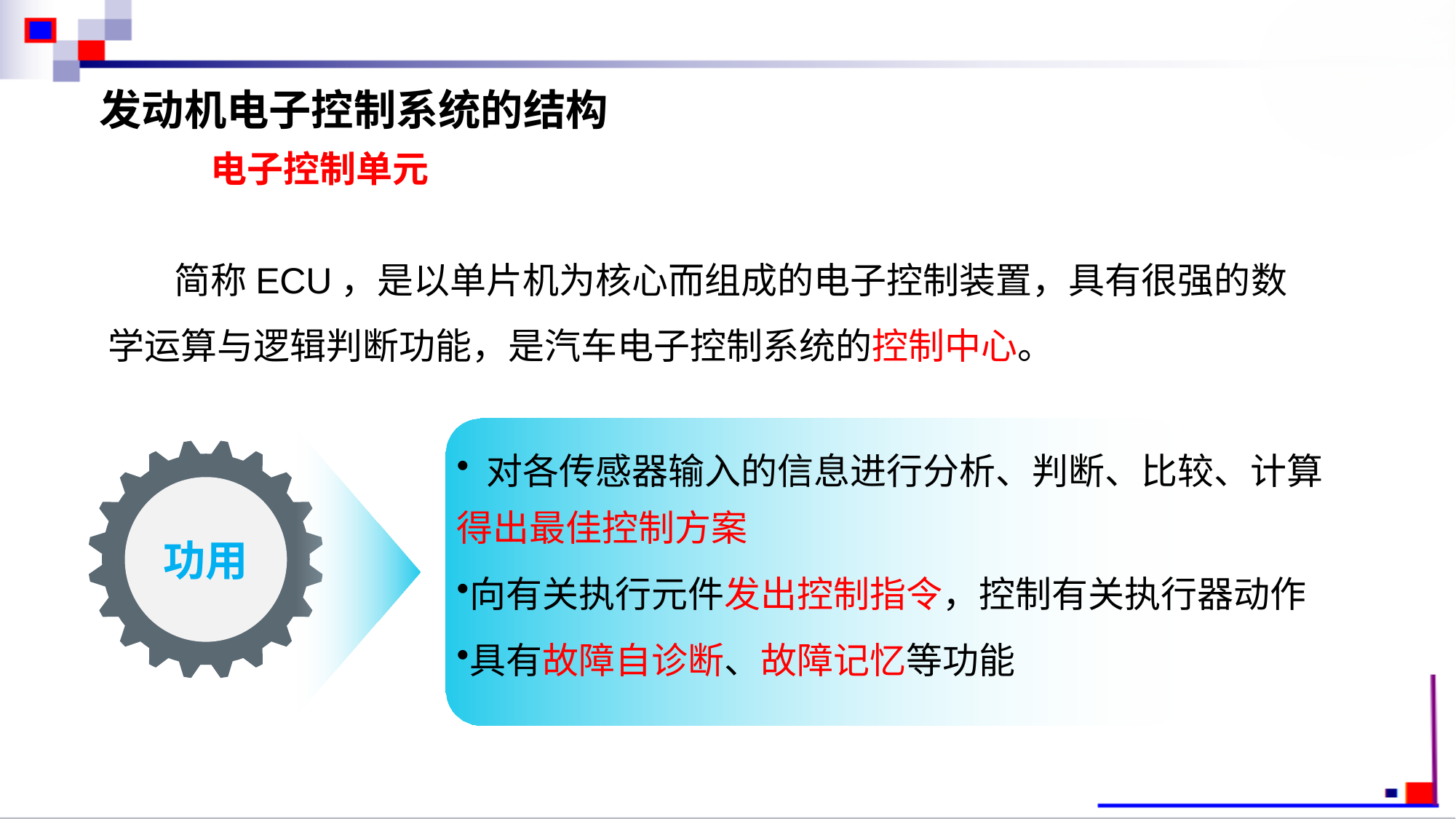

发动机电子控制系统的结构
电子控制单元
       简称ECU，是以单片机为核心而组成的电子控制装置，具有很强的数学运算与逻辑判断功能，是汽车电子控制系统的控制中心。

 对各传感器输入的信息进行分析、判断、比较、计算得出最佳控制方案
向有关执行元件发出控制指令，控制有关执行器动作
具有故障自诊断、故障记忆等功能

功用